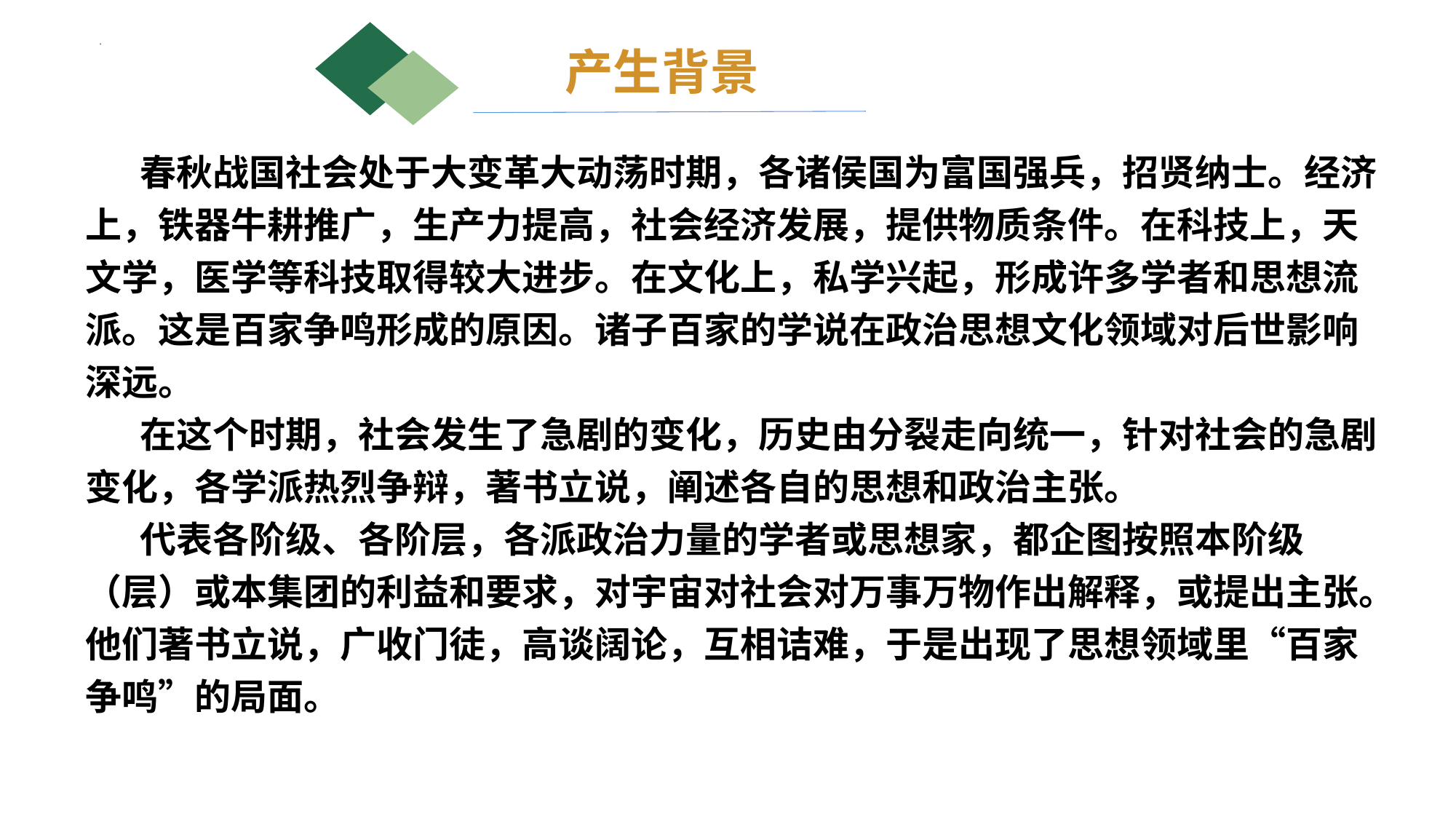

产生背景

春秋战国社会处于大变革大动荡时期，各诸侯国为富国强兵，招贤纳士。经济上，铁器牛耕推广，生产力提高，社会经济发展，提供物质条件。在科技上，天文学，医学等科技取得较大进步。在文化上，私学兴起，形成许多学者和思想流派。这是百家争鸣形成的原因。诸子百家的学说在政治思想文化领域对后世影响深远。
在这个时期，社会发生了急剧的变化，历史由分裂走向统一，针对社会的急剧变化，各学派热烈争辩，著书立说，阐述各自的思想和政治主张。
代表各阶级、各阶层，各派政治力量的学者或思想家，都企图按照本阶级（层）或本集团的利益和要求，对宇宙对社会对万事万物作出解释，或提出主张。他们著书立说，广收门徒，高谈阔论，互相诘难，于是出现了思想领域里“百家争鸣”的局面。